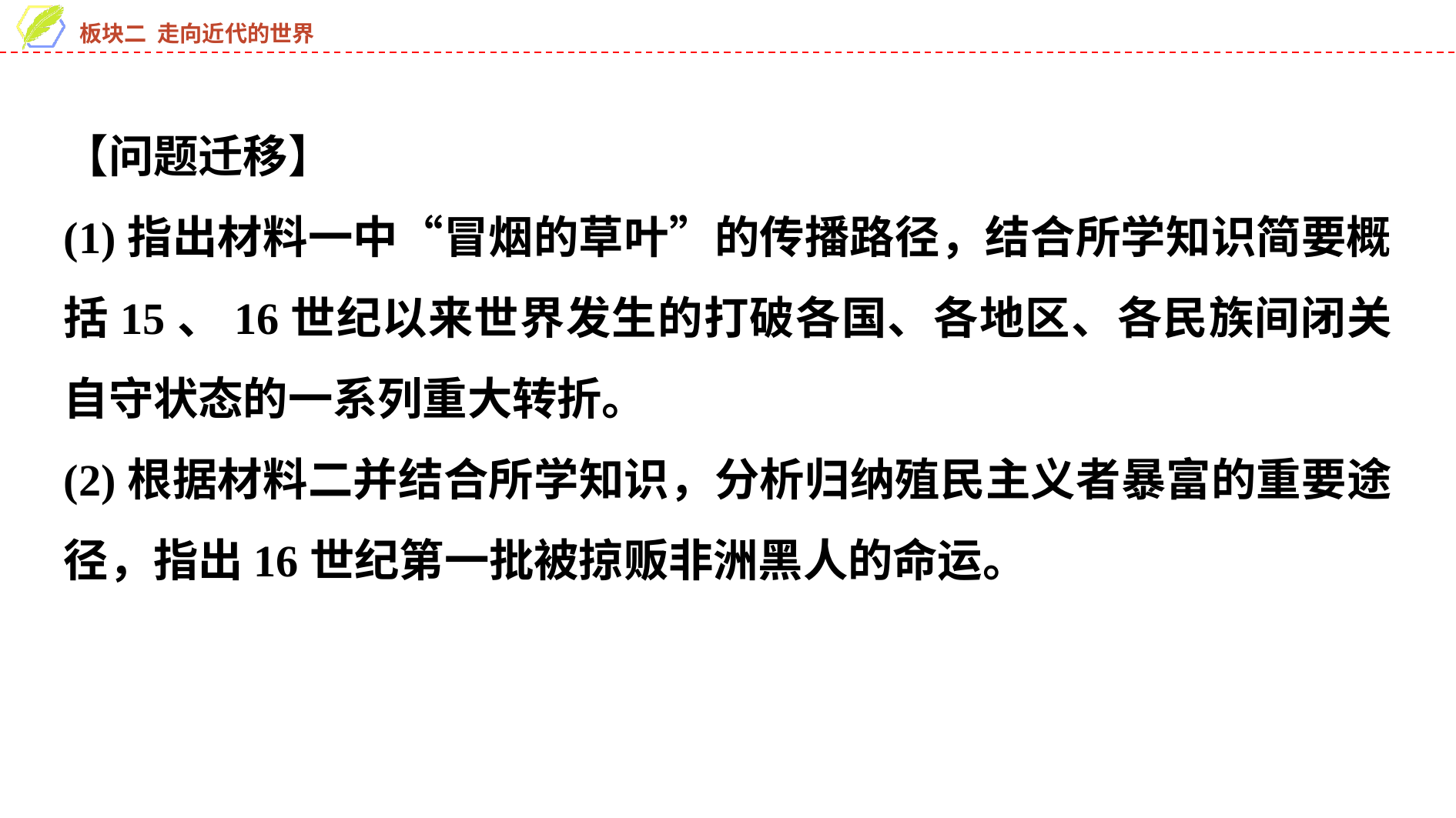

【问题迁移】
(1)指出材料一中“冒烟的草叶”的传播路径，结合所学知识简要概括15、16世纪以来世界发生的打破各国、各地区、各民族间闭关自守状态的一系列重大转折。
(2)根据材料二并结合所学知识，分析归纳殖民主义者暴富的重要途径，指出16世纪第一批被掠贩非洲黑人的命运。